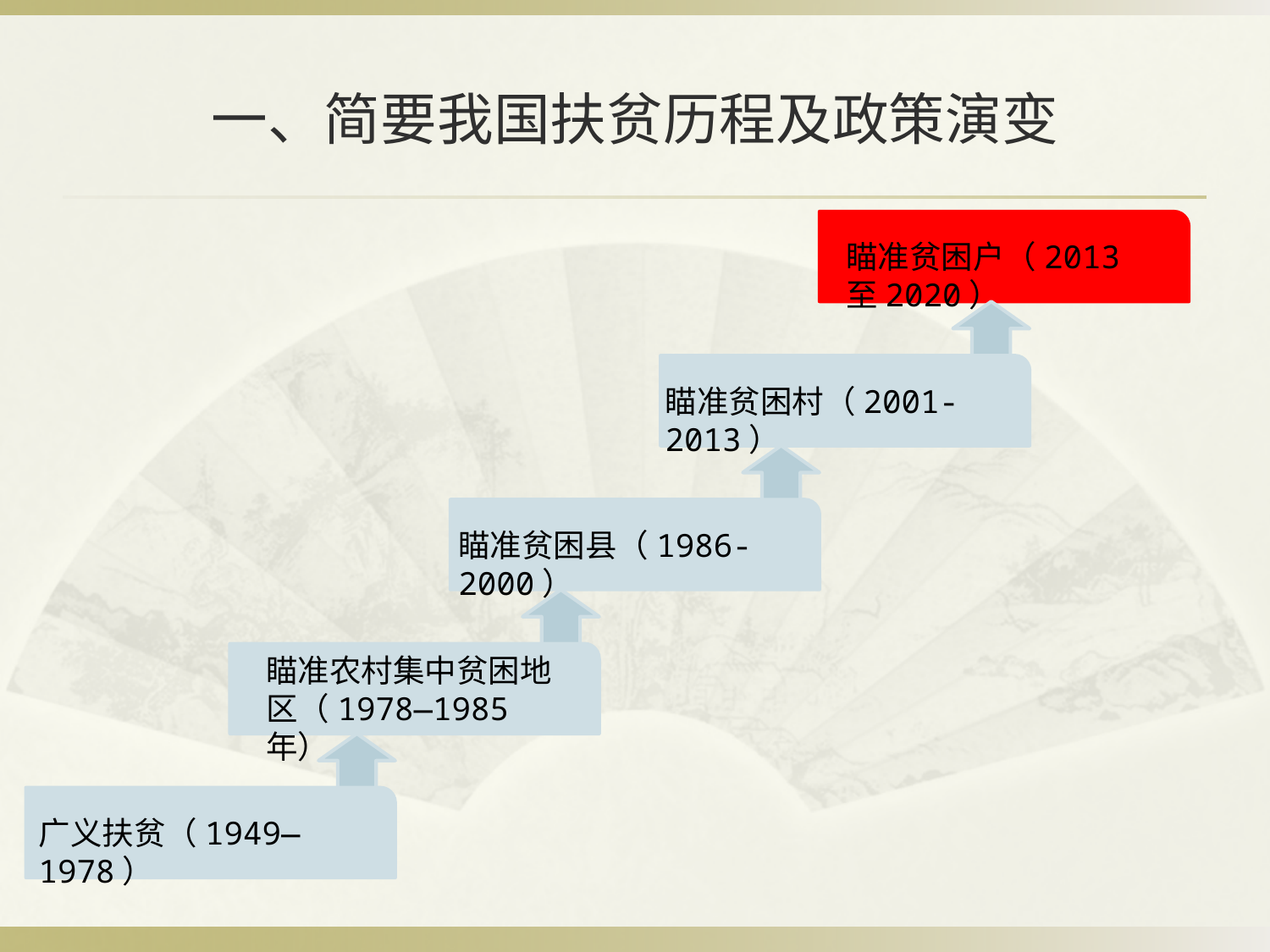

# 一、简要我国扶贫历程及政策演变

瞄准贫困户（2013 至2020）

瞄准贫困村（2001- 2013）

瞄准贫困县（1986- 2000）

瞄准农村集中贫困地区（1978—1985年）

广义扶贫（1949—1978）